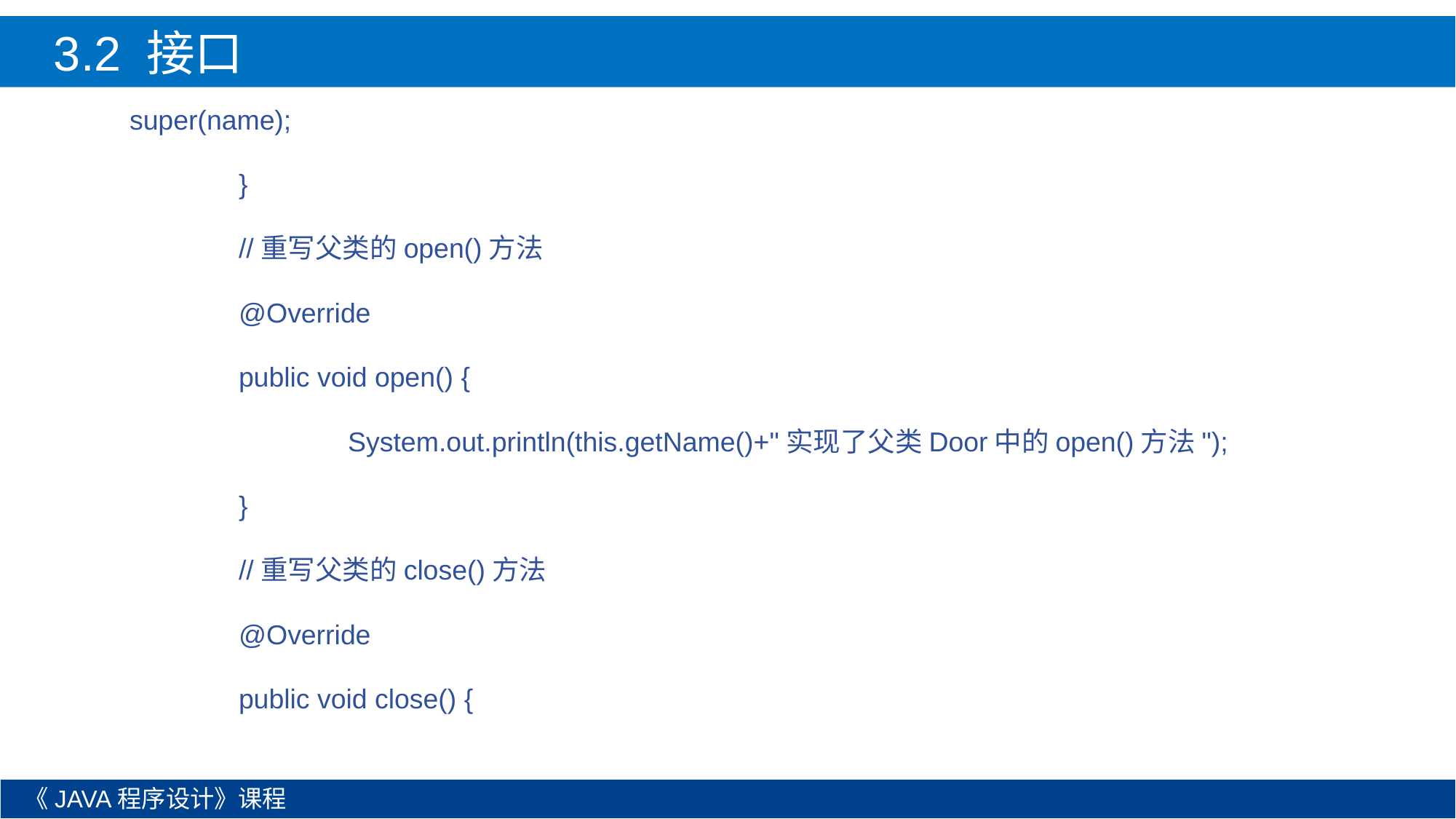

3.2 接口
super(name);
	}
	//重写父类的open()方法
	@Override
	public void open() {
		System.out.println(this.getName()+"实现了父类Door中的open()方法");
	}
	//重写父类的close()方法
	@Override
	public void close() {
《JAVA程序设计》课程